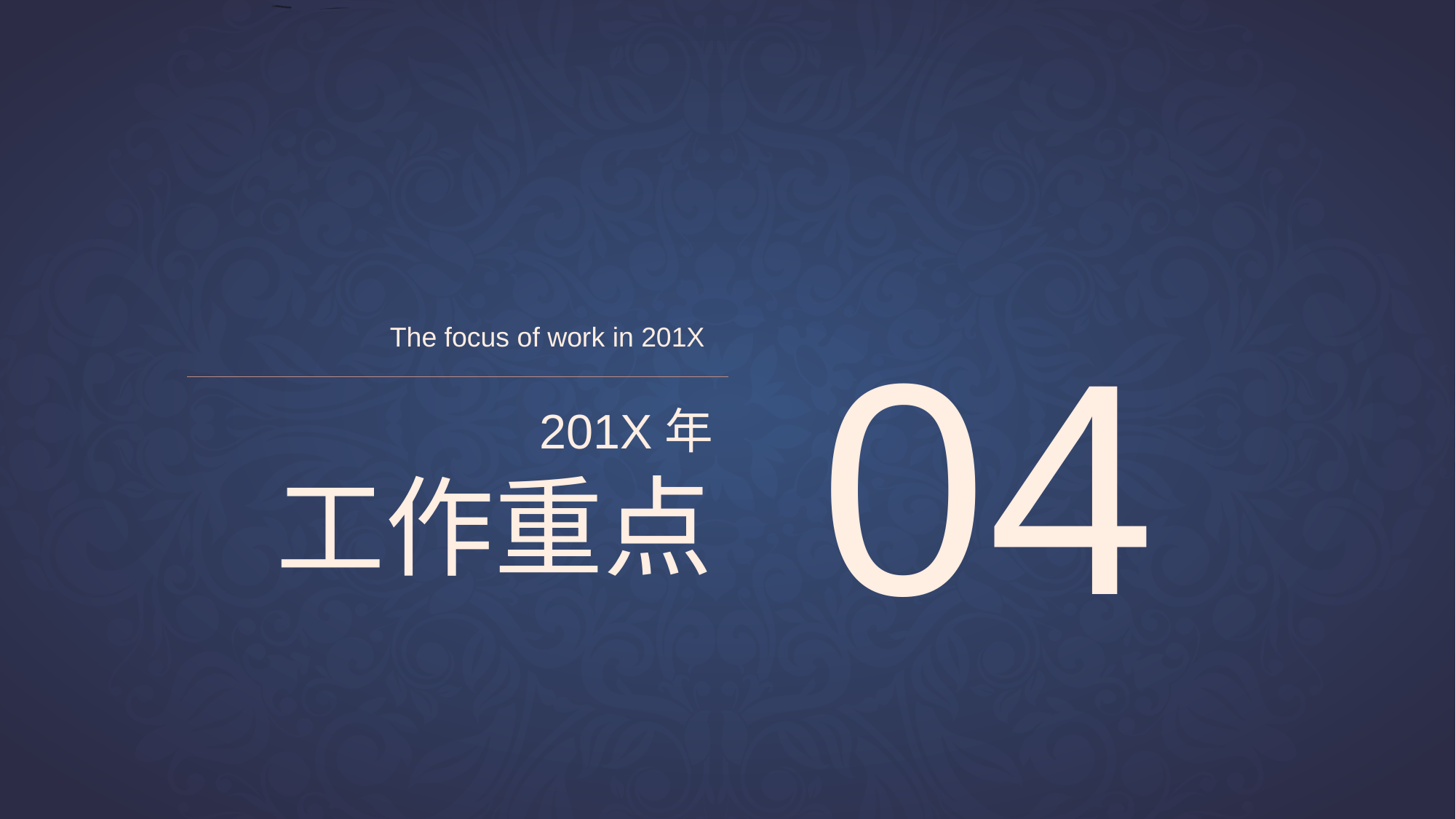

04
The focus of work in 201X
201X年
工作重点